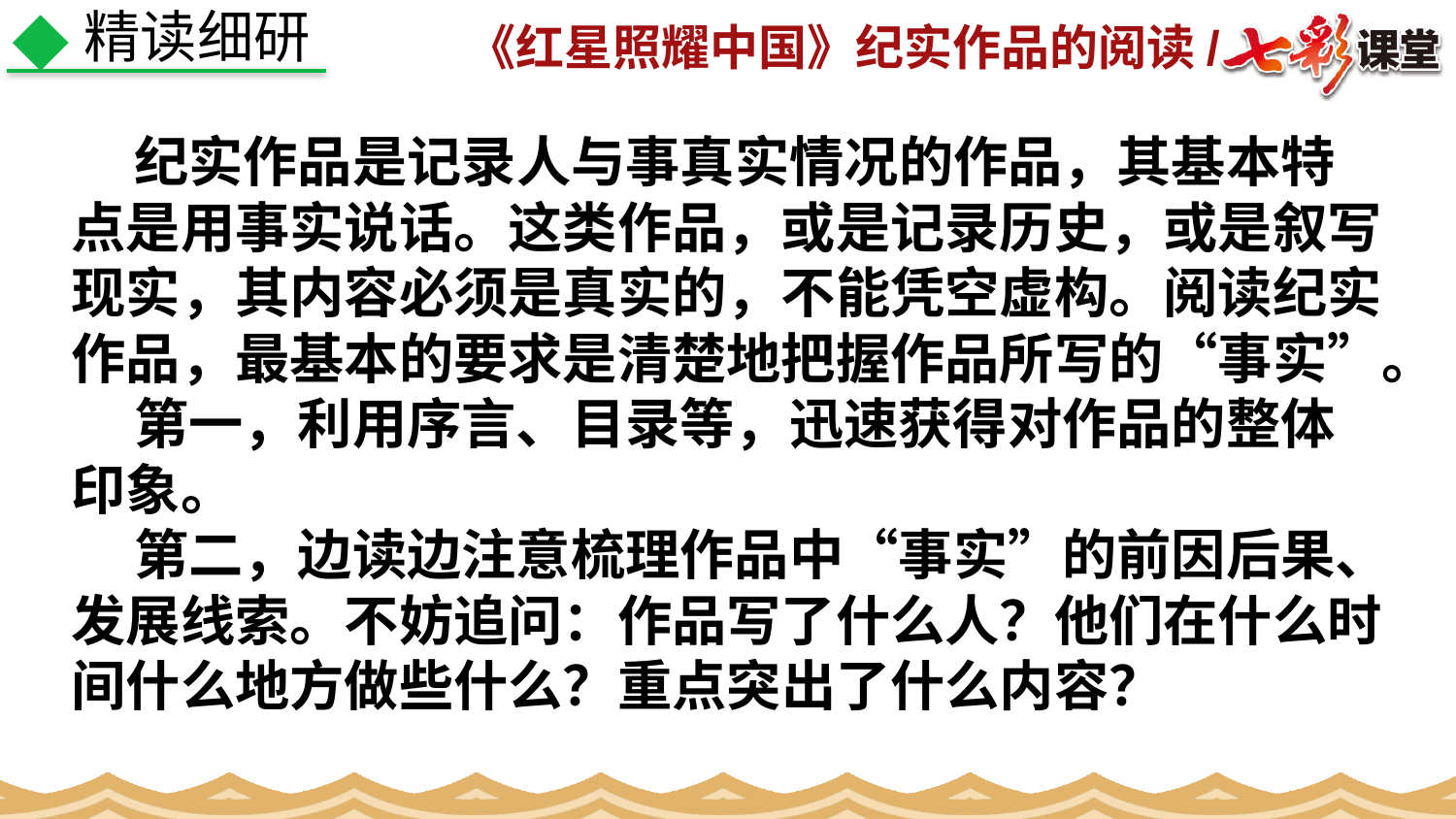

精读细研

    纪实作品是记录人与事真实情况的作品，其基本特点是用事实说话。这类作品，或是记录历史，或是叙写现实，其内容必须是真实的，不能凭空虚构。阅读纪实作品，最基本的要求是清楚地把握作品所写的“事实”。
    第一，利用序言、目录等，迅速获得对作品的整体印象。
    第二，边读边注意梳理作品中“事实”的前因后果、发展线索。不妨追问：作品写了什么人？他们在什么时间什么地方做些什么？重点突出了什么内容？